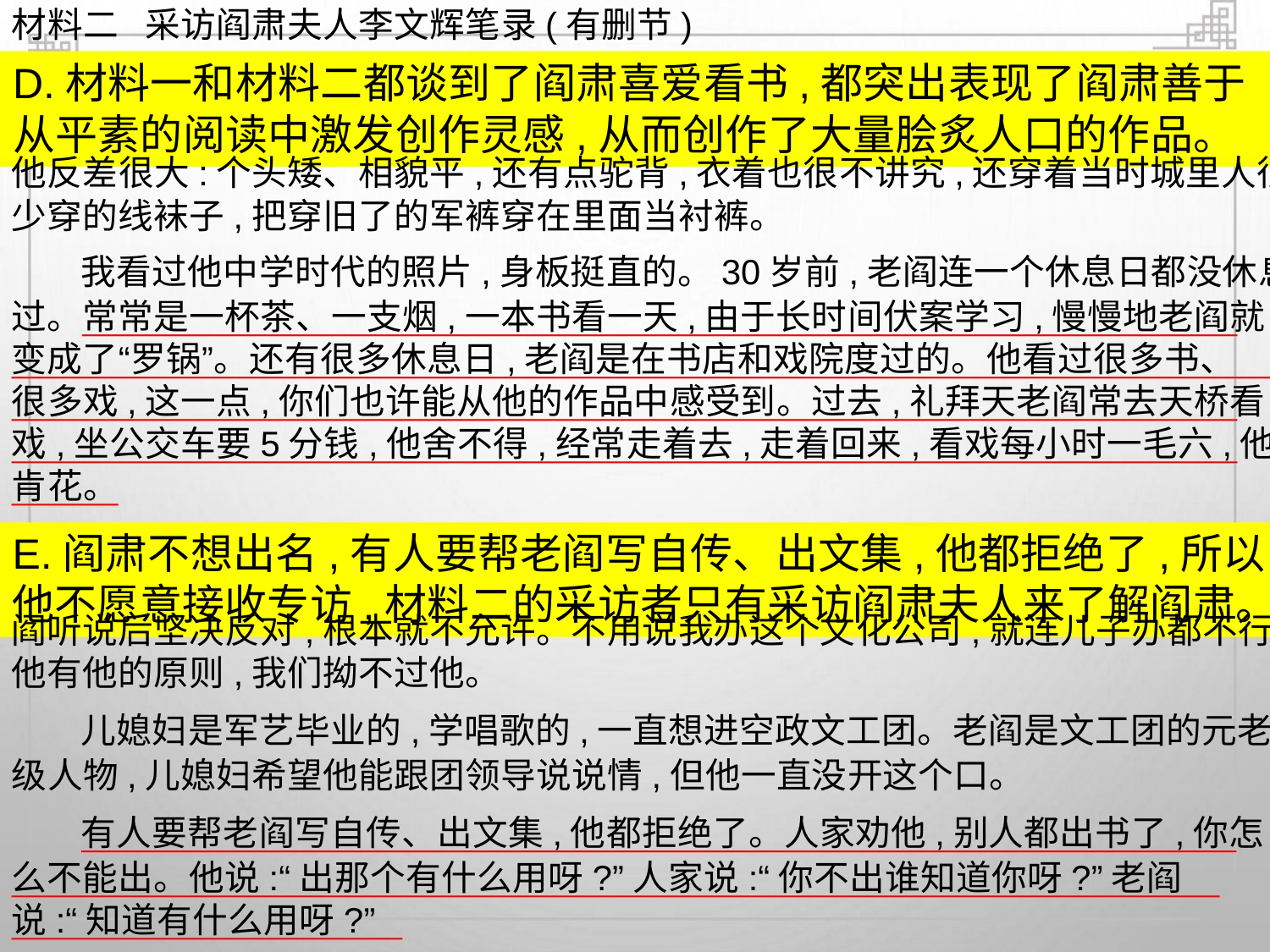

材料二 采访阎肃夫人李文辉笔录(有删节)
D.材料一和材料二都谈到了阎肃喜爱看书,都突出表现了阎肃善于
从平素的阅读中激发创作灵感,从而创作了大量脍炙人口的作品。
他反差很大:个头矮、相貌平,还有点驼背,衣着也很不讲究,还穿着当时城里人很
少穿的线袜子,把穿旧了的军裤穿在里面当衬裤。
我看过他中学时代的照片,身板挺直的。30岁前,老阎连一个休息日都没休息
过。常常是一杯茶、一支烟,一本书看一天,由于长时间伏案学习,慢慢地老阎就
变成了“罗锅”。还有很多休息日,老阎是在书店和戏院度过的。他看过很多书、
很多戏,这一点,你们也许能从他的作品中感受到。过去,礼拜天老阎常去天桥看
戏,坐公交车要5分钱,他舍不得,经常走着去,走着回来,看戏每小时一毛六,他却
肯花。
E.阎肃不想出名,有人要帮老阎写自传、出文集,他都拒绝了,所以
他不愿意接收专访,材料二的采访者只有采访阎肃夫人来了解阎肃。
阎听说后坚决反对,根本就不允许。不用说我办这个文化公司,就连儿子办都不行。
他有他的原则,我们拗不过他。
儿媳妇是军艺毕业的,学唱歌的,一直想进空政文工团。老阎是文工团的元老
级人物,儿媳妇希望他能跟团领导说说情,但他一直没开这个口。
有人要帮老阎写自传、出文集,他都拒绝了。人家劝他,别人都出书了,你怎
么不能出。他说:“出那个有什么用呀?”人家说:“你不出谁知道你呀?”老阎
说:“知道有什么用呀?”